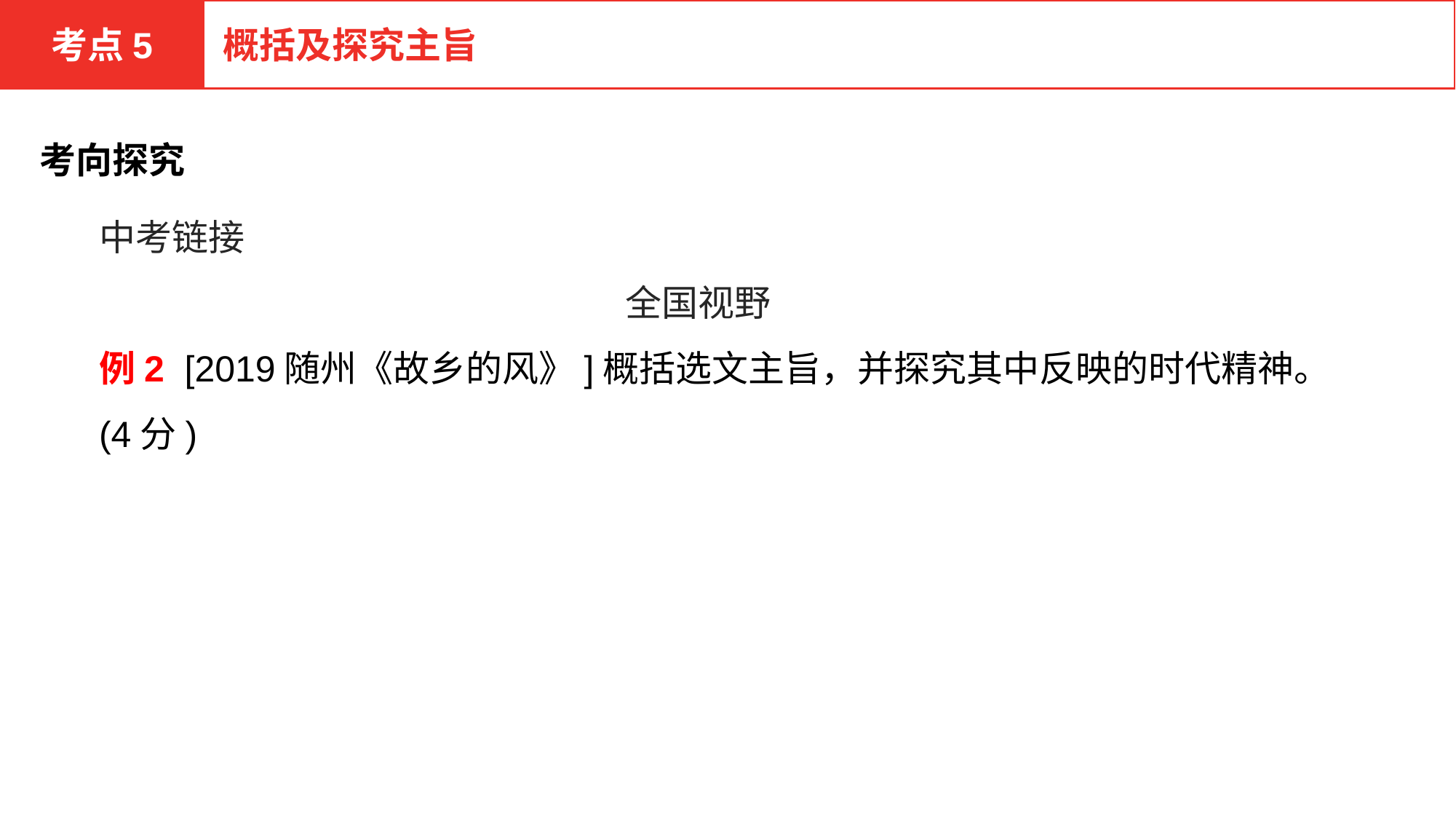

考点5
概括及探究主旨
考向探究
中考链接
全国视野
例2  [2019随州《故乡的风》]概括选文主旨，并探究其中反映的时代精神。(4分)